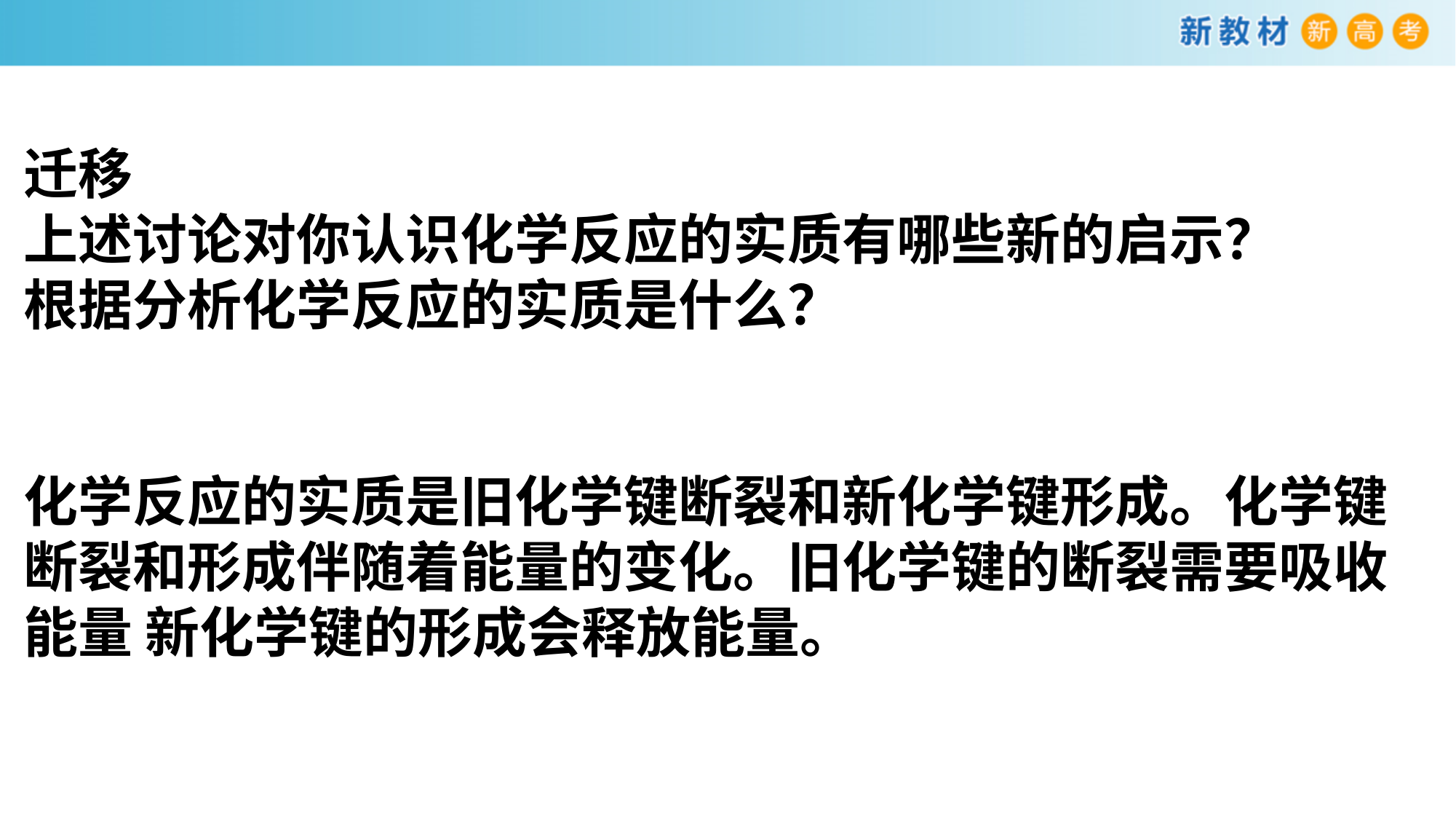

迁移
上述讨论对你认识化学反应的实质有哪些新的启示？
根据分析化学反应的实质是什么？

化学反应的实质是旧化学键断裂和新化学键形成。化学键断裂和形成伴随着能量的变化。旧化学键的断裂需要吸收能量 新化学键的形成会释放能量。